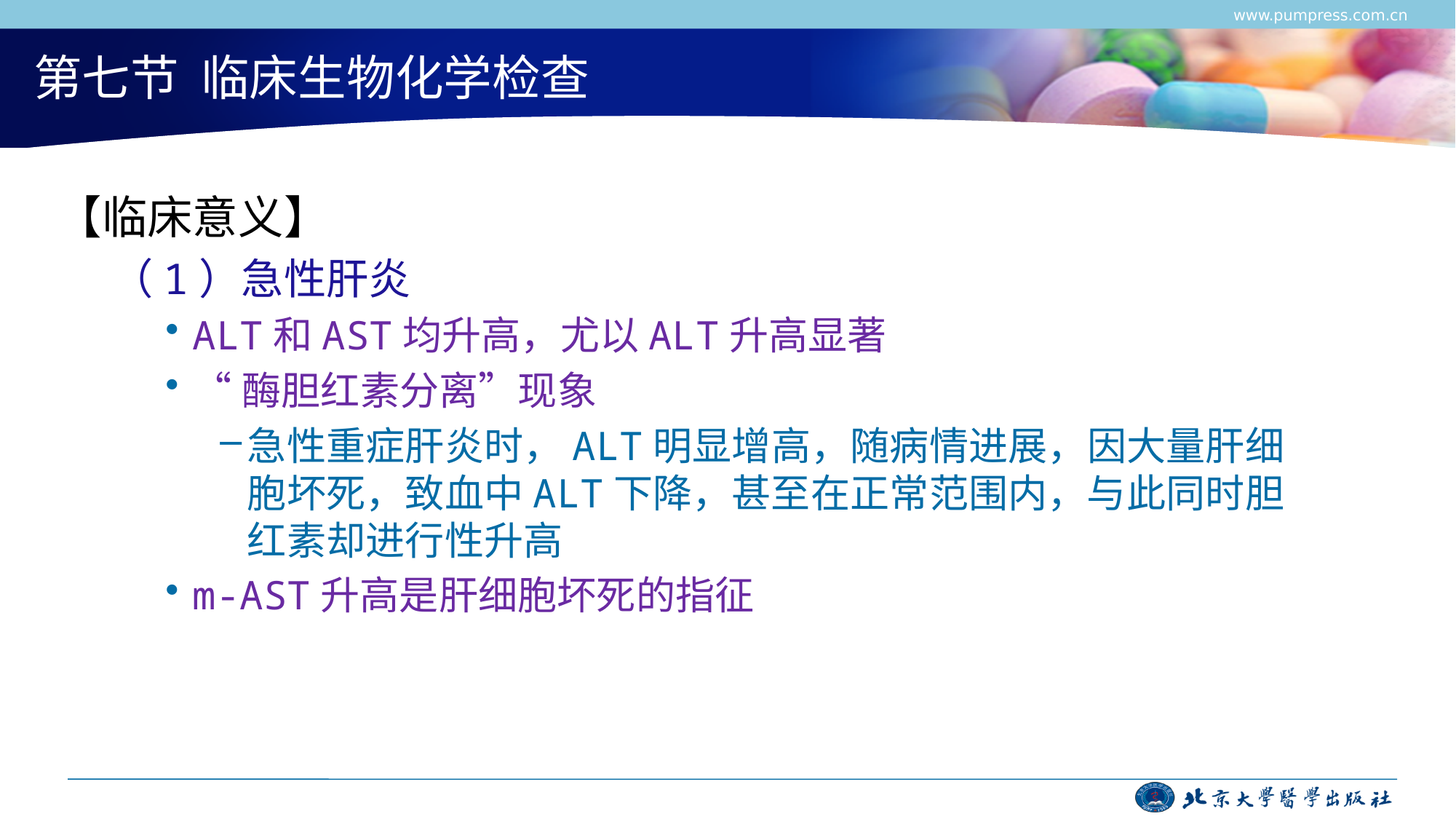

www.pumpress.com.cn
# 第七节  临床生物化学检查
【临床意义】
（1）急性肝炎
ALT和AST均升高，尤以ALT升高显著
“酶胆红素分离”现象
急性重症肝炎时，ALT明显增高，随病情进展，因大量肝细胞坏死，致血中ALT下降，甚至在正常范围内，与此同时胆红素却进行性升高
m-AST升高是肝细胞坏死的指征